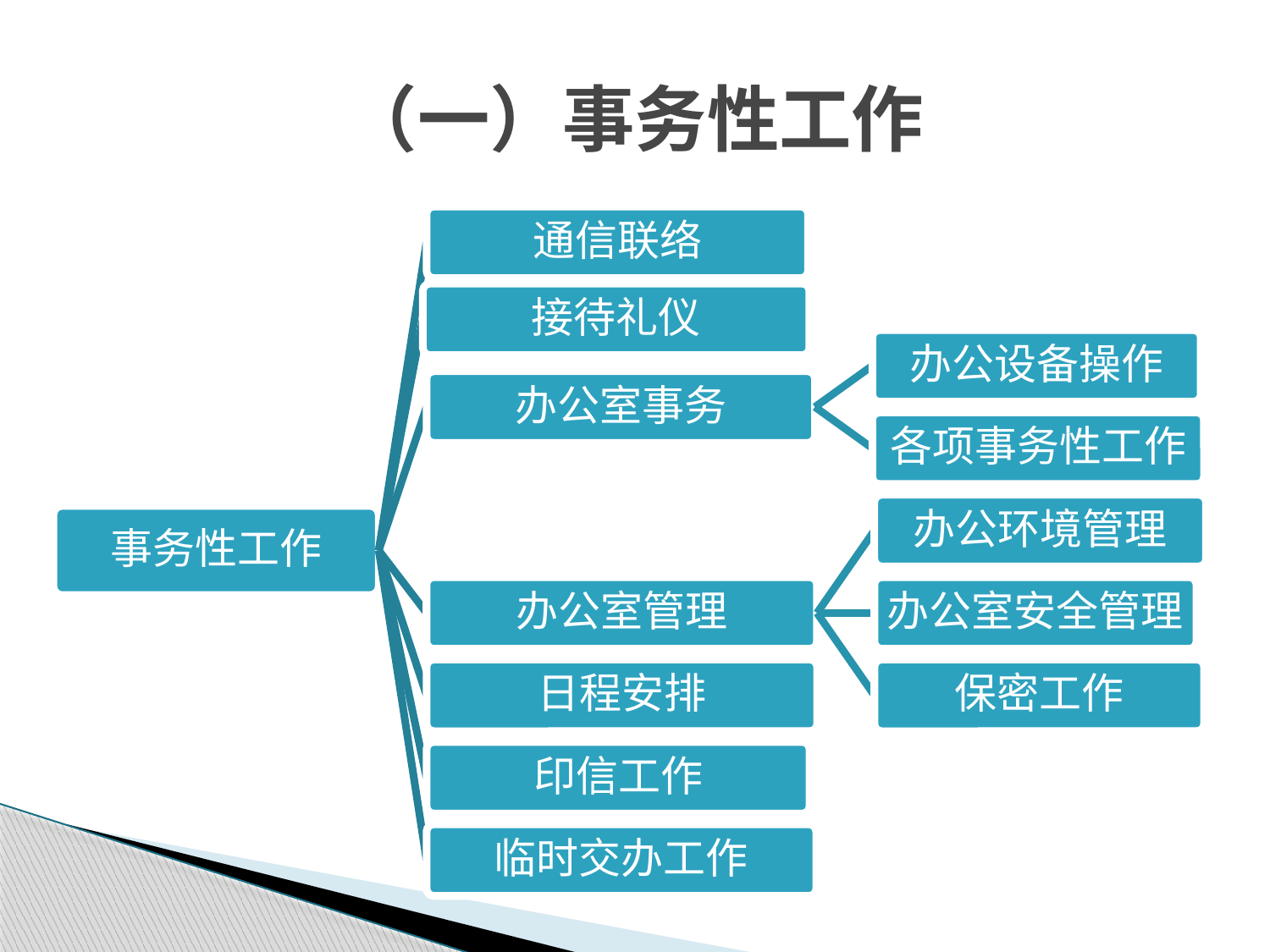

# （一）事务性工作
事务性工作

通信联络

接待礼仪

办公室事务

办公设备操作

各项事务性工作

办公室管理

办公环境管理

办公室安全管理

保密工作

日程安排

印信工作

临时交办工作